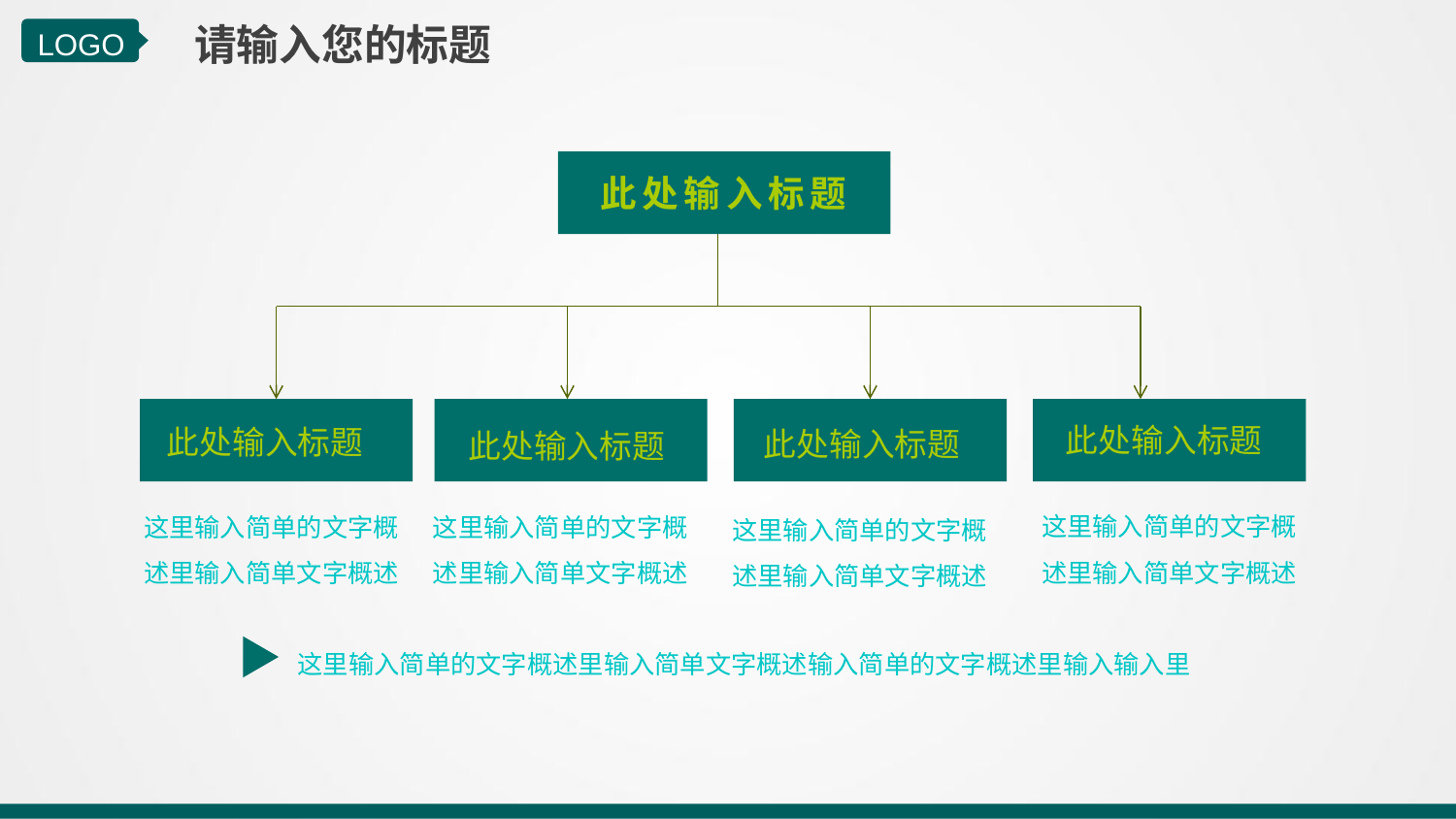

请输入您的标题
LOGO

此处输入标题

此处输入标题

此处输入标题

此处输入标题

此处输入标题
这里输入简单的文字概述里输入简单文字概述
这里输入简单的文字概述里输入简单文字概述
这里输入简单的文字概述里输入简单文字概述
这里输入简单的文字概述里输入简单文字概述
这里输入简单的文字概述里输入简单文字概述输入简单的文字概述里输入输入里